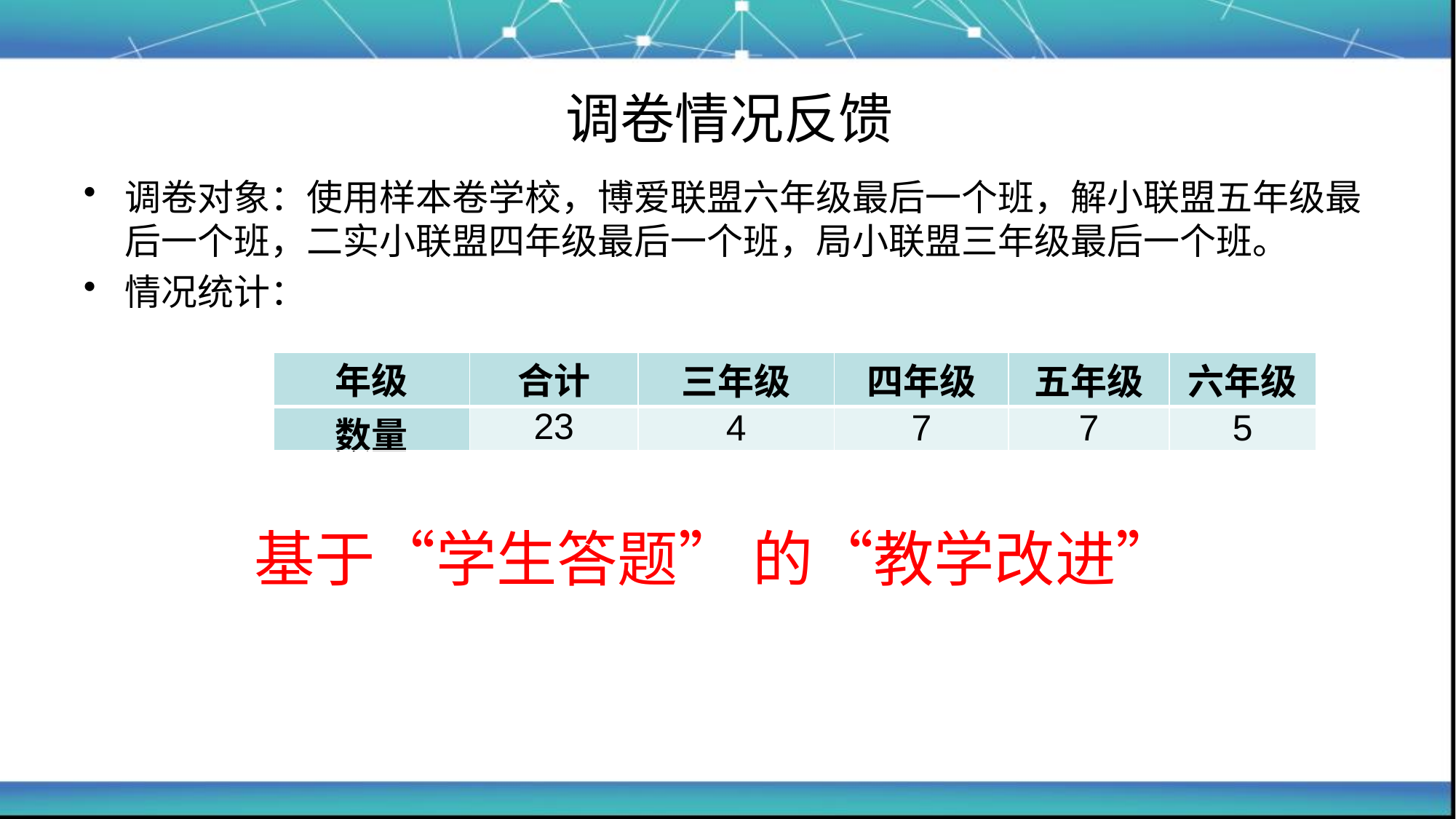

# 调卷情况反馈
调卷对象：使用样本卷学校，博爱联盟六年级最后一个班，解小联盟五年级最后一个班，二实小联盟四年级最后一个班，局小联盟三年级最后一个班。
情况统计：

| 年级 | 合计 | 三年级 | 四年级 | 五年级 | 六年级 |
| --- | --- | --- | --- | --- | --- |
| 数量 | 23 | 4 | 7 | 7 | 5 |
基于“学生答题” 的“教学改进”